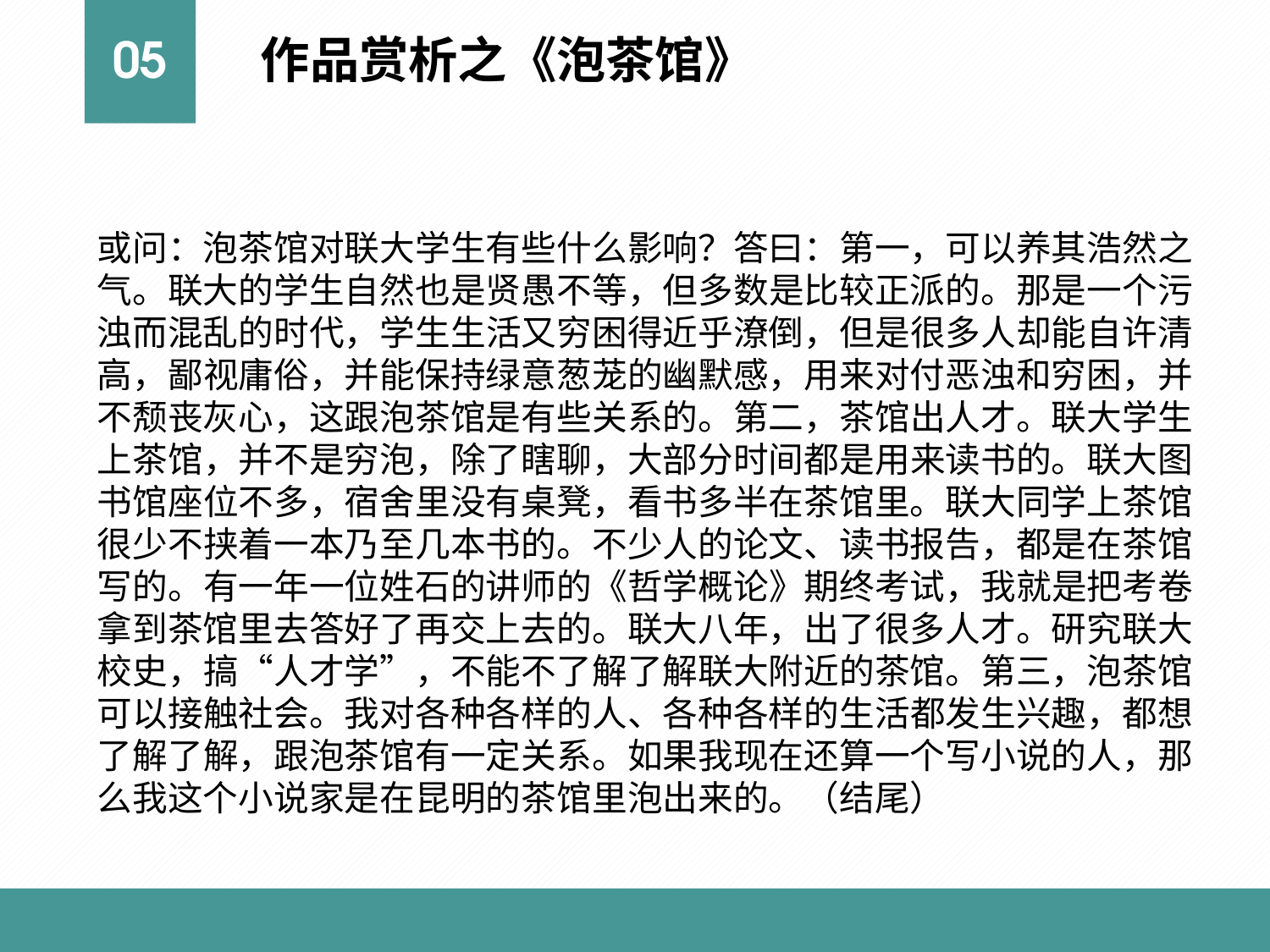

05
作品赏析之《泡茶馆》
或问：泡茶馆对联大学生有些什么影响？答曰：第一，可以养其浩然之气。联大的学生自然也是贤愚不等，但多数是比较正派的。那是一个污浊而混乱的时代，学生生活又穷困得近乎潦倒，但是很多人却能自许清高，鄙视庸俗，并能保持绿意葱茏的幽默感，用来对付恶浊和穷困，并不颓丧灰心，这跟泡茶馆是有些关系的。第二，茶馆出人才。联大学生上茶馆，并不是穷泡，除了瞎聊，大部分时间都是用来读书的。联大图书馆座位不多，宿舍里没有桌凳，看书多半在茶馆里。联大同学上茶馆很少不挟着一本乃至几本书的。不少人的论文、读书报告，都是在茶馆写的。有一年一位姓石的讲师的《哲学概论》期终考试，我就是把考卷拿到茶馆里去答好了再交上去的。联大八年，出了很多人才。研究联大校史，搞“人才学”，不能不了解了解联大附近的茶馆。第三，泡茶馆可以接触社会。我对各种各样的人、各种各样的生活都发生兴趣，都想了解了解，跟泡茶馆有一定关系。如果我现在还算一个写小说的人，那么我这个小说家是在昆明的茶馆里泡出来的。（结尾）